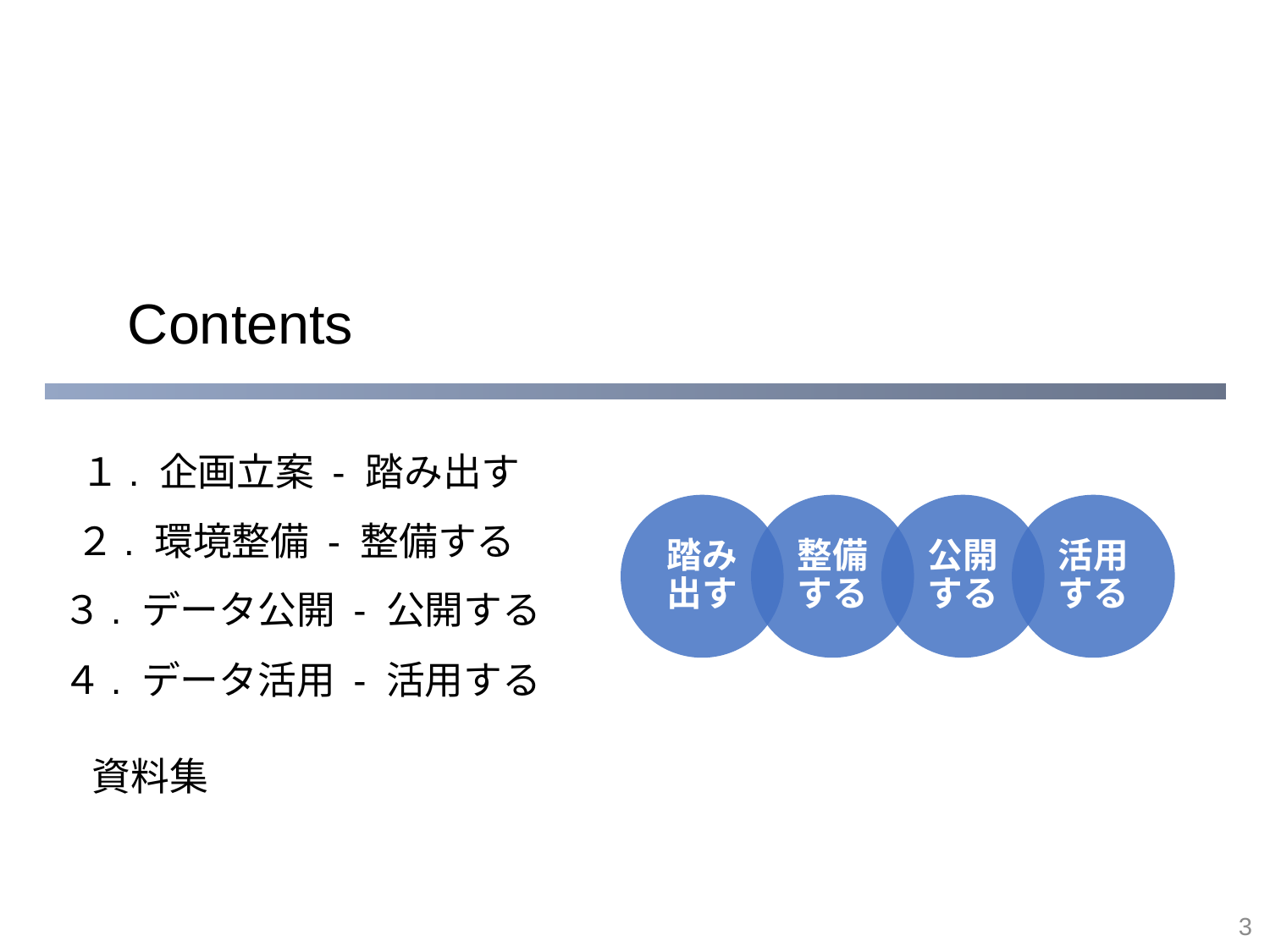

踏み出す
整備する
公開する
活用する
１. 企画立案 - 踏み出す
２. 環境整備 - 整備する
３. データ公開 - 公開する
４. データ活用 - 活用する
資料集
3